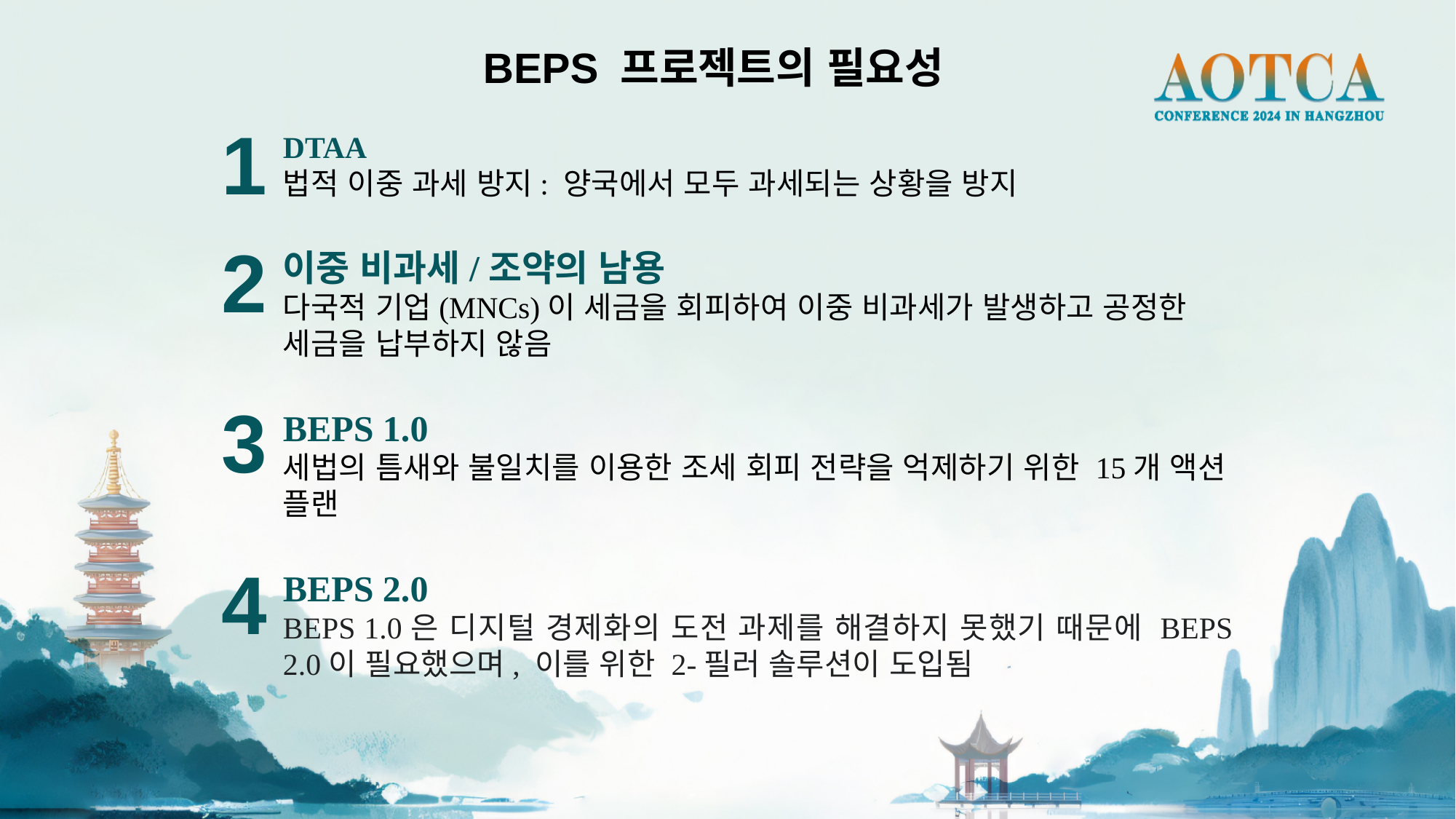

BEPS 프로젝트의 필요성
1
DTAA
법적 이중 과세 방지: 양국에서 모두 과세되는 상황을 방지

이중 비과세/조약의 남용
다국적 기업(MNCs)이 세금을 회피하여 이중 비과세가 발생하고 공정한 세금을 납부하지 않음

BEPS 1.0
세법의 틈새와 불일치를 이용한 조세 회피 전략을 억제하기 위한 15개 액션 플랜

BEPS 2.0
BEPS 1.0은 디지털 경제화의 도전 과제를 해결하지 못했기 때문에 BEPS 2.0이 필요했으며, 이를 위한 2-필러 솔루션이 도입됨
2
3
4